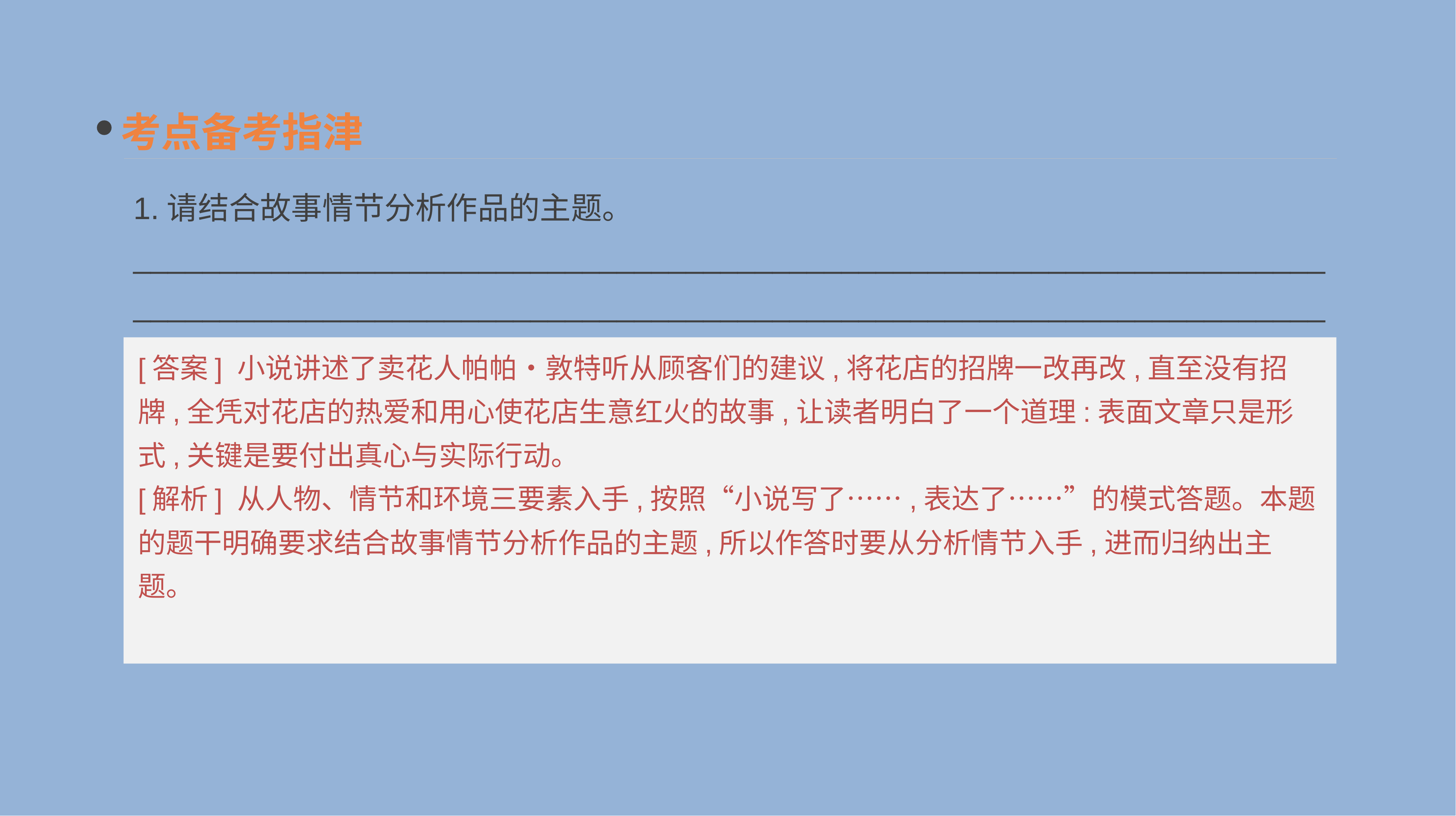

考点备考指津

1.请结合故事情节分析作品的主题。
__________________________________________________________________________________________________________________________________________________________________________

[答案] 小说讲述了卖花人帕帕•敦特听从顾客们的建议,将花店的招牌一改再改,直至没有招牌,全凭对花店的热爱和用心使花店生意红火的故事,让读者明白了一个道理:表面文章只是形式,关键是要付出真心与实际行动。
[解析] 从人物、情节和环境三要素入手,按照“小说写了……,表达了……”的模式答题。本题的题干明确要求结合故事情节分析作品的主题,所以作答时要从分析情节入手,进而归纳出主题。